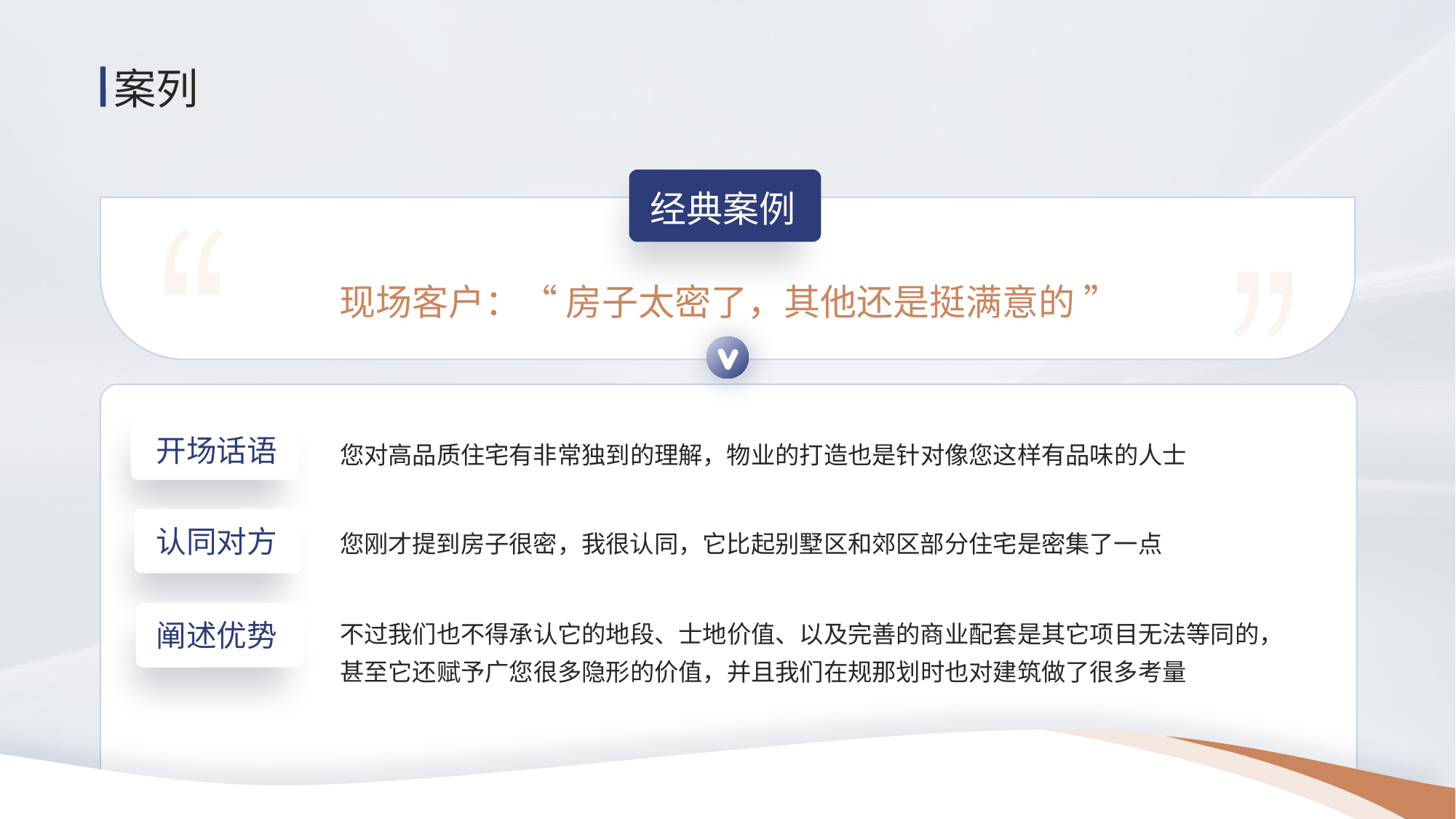

案列

经典案例

现场客户：“ 房子太密了，其他还是挺满意的 ”

您对高品质住宅有非常独到的理解，物业的打造也是针对像您这样有品味的人士
开场话语

您刚才提到房子很密，我很认同，它比起别墅区和郊区部分住宅是密集了一点
认同对方

不过我们也不得承认它的地段、士地价值、以及完善的商业配套是其它项目无法等同的，甚至它还赋予广您很多隐形的价值，并且我们在规那划时也对建筑做了很多考量
阐述优势